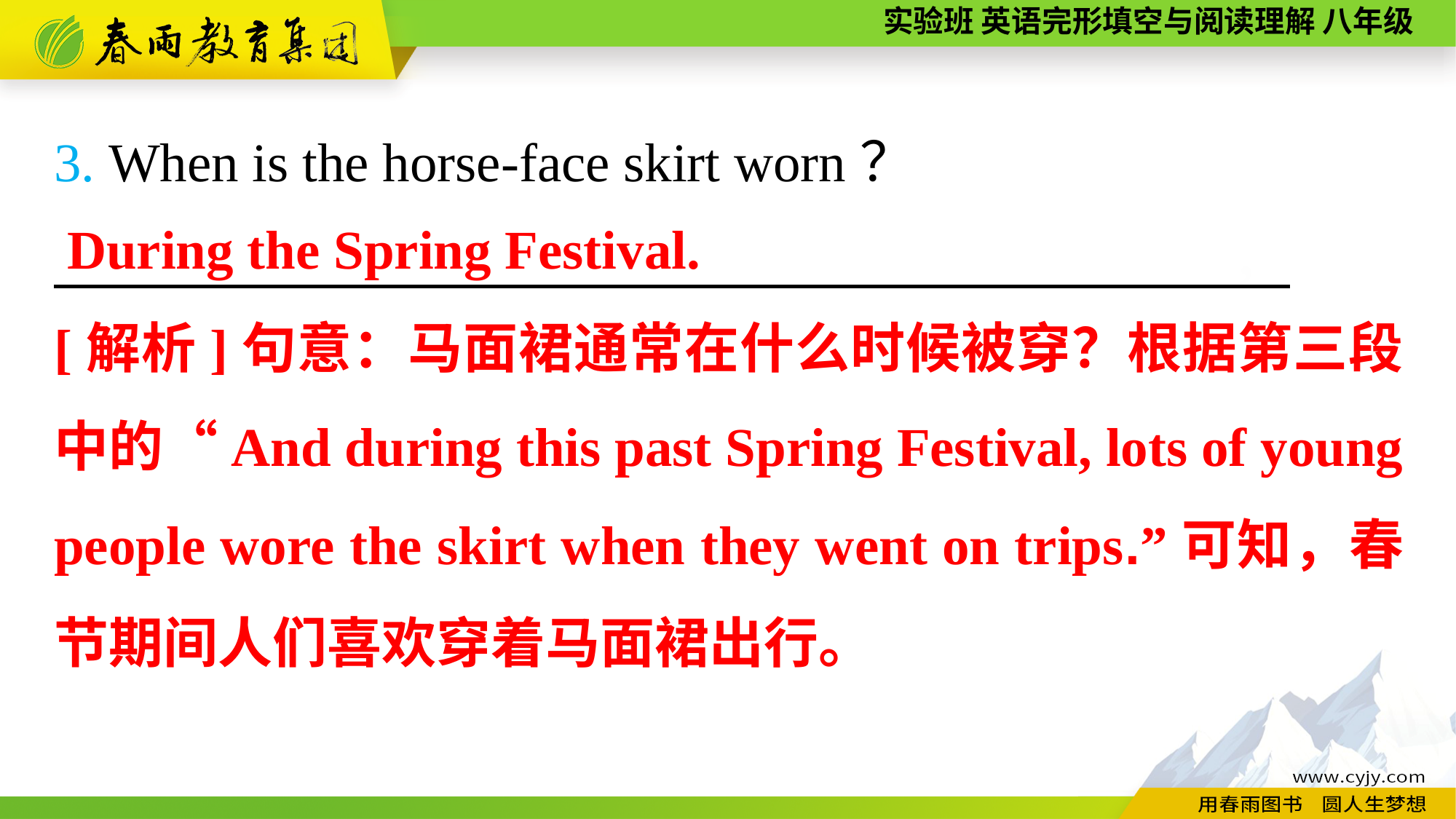

3. When is the horse-face skirt worn？
　　　　　                                                                      　，
During the Spring Festival.
[解析]句意：马面裙通常在什么时候被穿？根据第三段中的“And during this past Spring Festival, lots of young people wore the skirt when they went on trips.”可知，春节期间人们喜欢穿着马面裙出行。